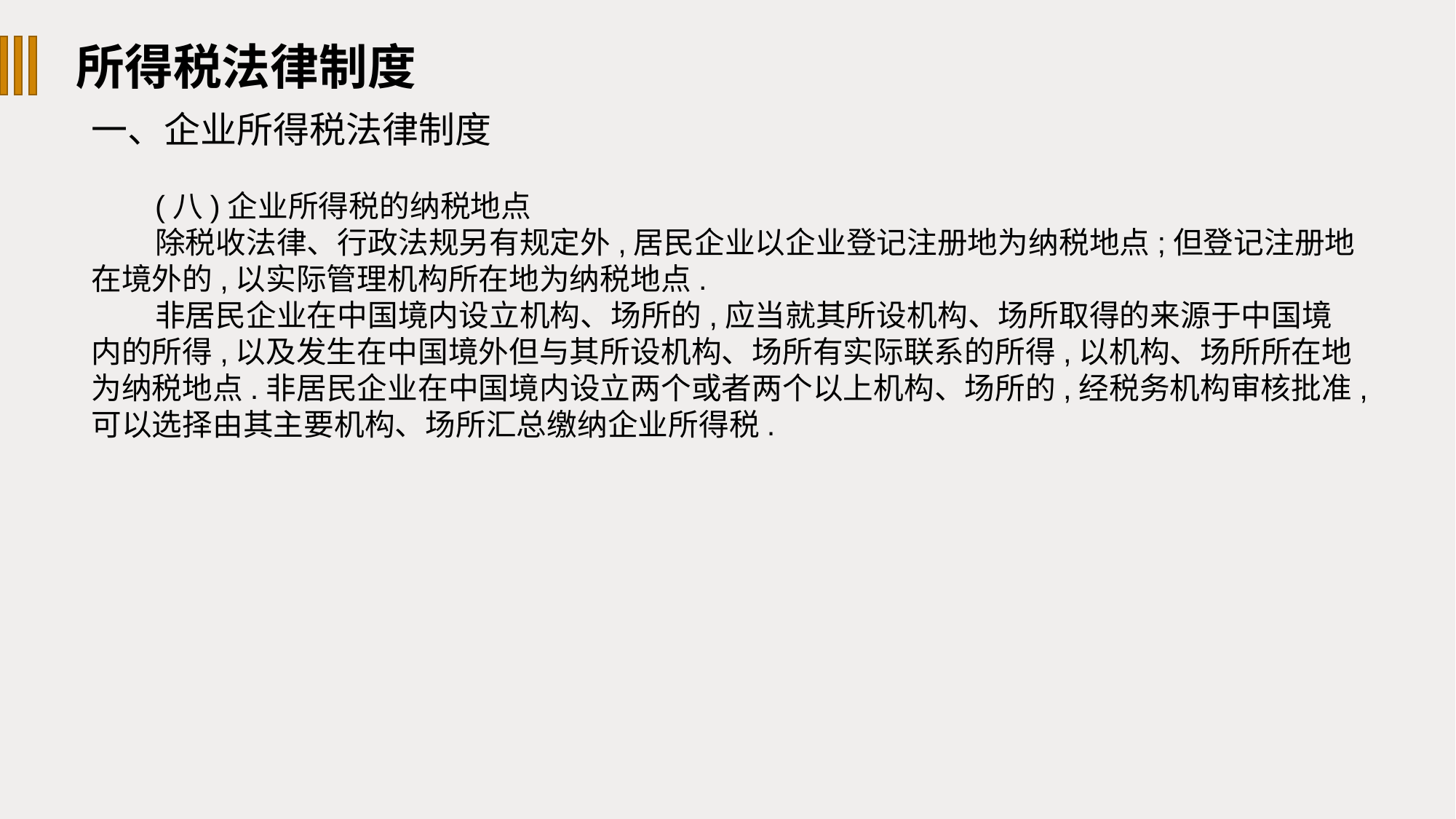

所得税法律制度

一、企业所得税法律制度

(八)企业所得税的纳税地点
除税收法律、行政法规另有规定外,居民企业以企业登记注册地为纳税地点;但登记注册地在境外的,以实际管理机构所在地为纳税地点.
非居民企业在中国境内设立机构、场所的,应当就其所设机构、场所取得的来源于中国境内的所得,以及发生在中国境外但与其所设机构、场所有实际联系的所得,以机构、场所所在地为纳税地点.非居民企业在中国境内设立两个或者两个以上机构、场所的,经税务机构审核批准,可以选择由其主要机构、场所汇总缴纳企业所得税.